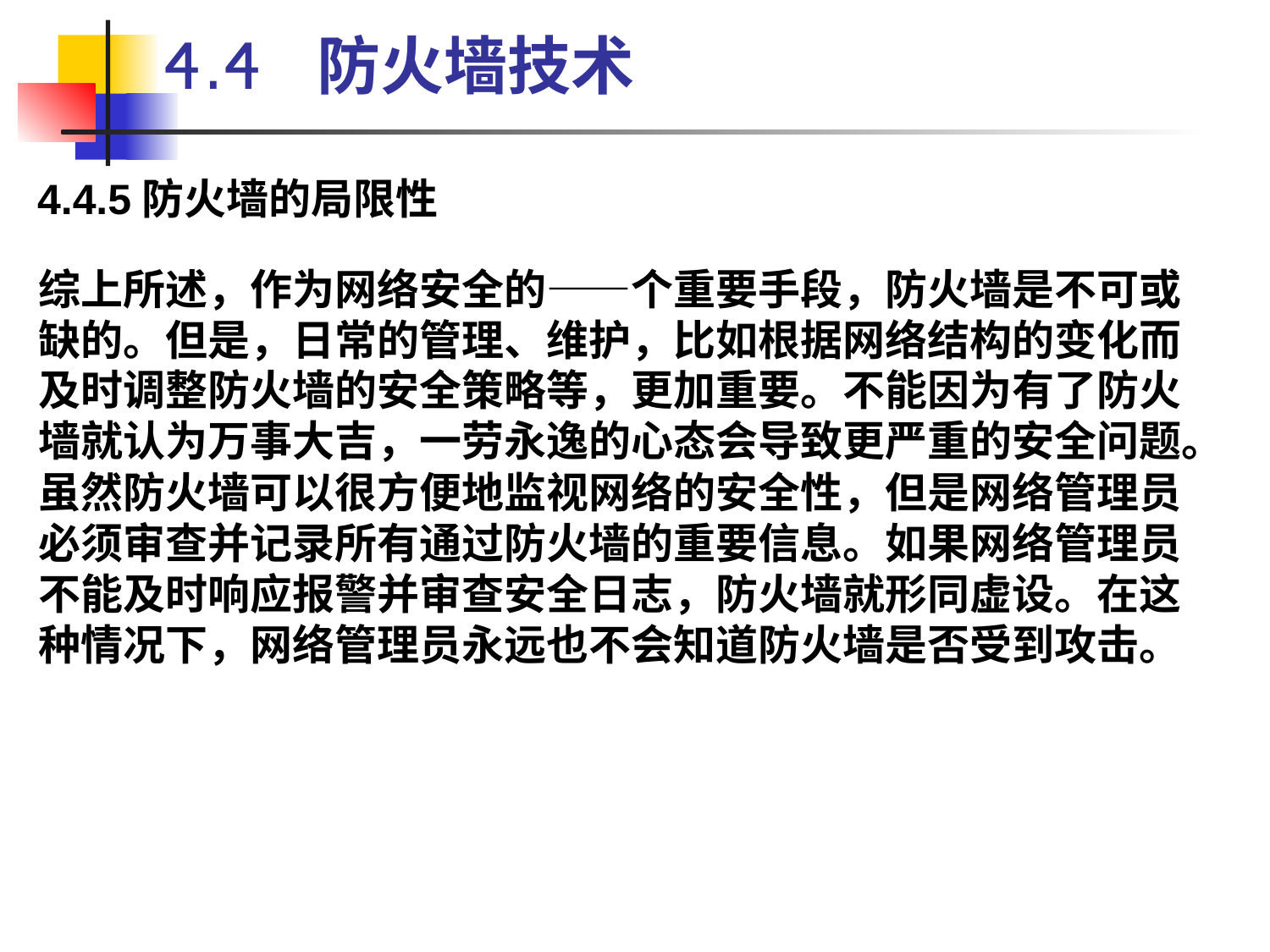

4.4  防火墙技术
4.4.5防火墙的局限性
综上所述，作为网络安全的——个重要手段，防火墙是不可或缺的。但是，日常的管理、维护，比如根据网络结构的变化而及时调整防火墙的安全策略等，更加重要。不能因为有了防火墙就认为万事大吉，一劳永逸的心态会导致更严重的安全问题。
虽然防火墙可以很方便地监视网络的安全性，但是网络管理员必须审查并记录所有通过防火墙的重要信息。如果网络管理员不能及时响应报警并审查安全日志，防火墙就形同虚设。在这种情况下，网络管理员永远也不会知道防火墙是否受到攻击。